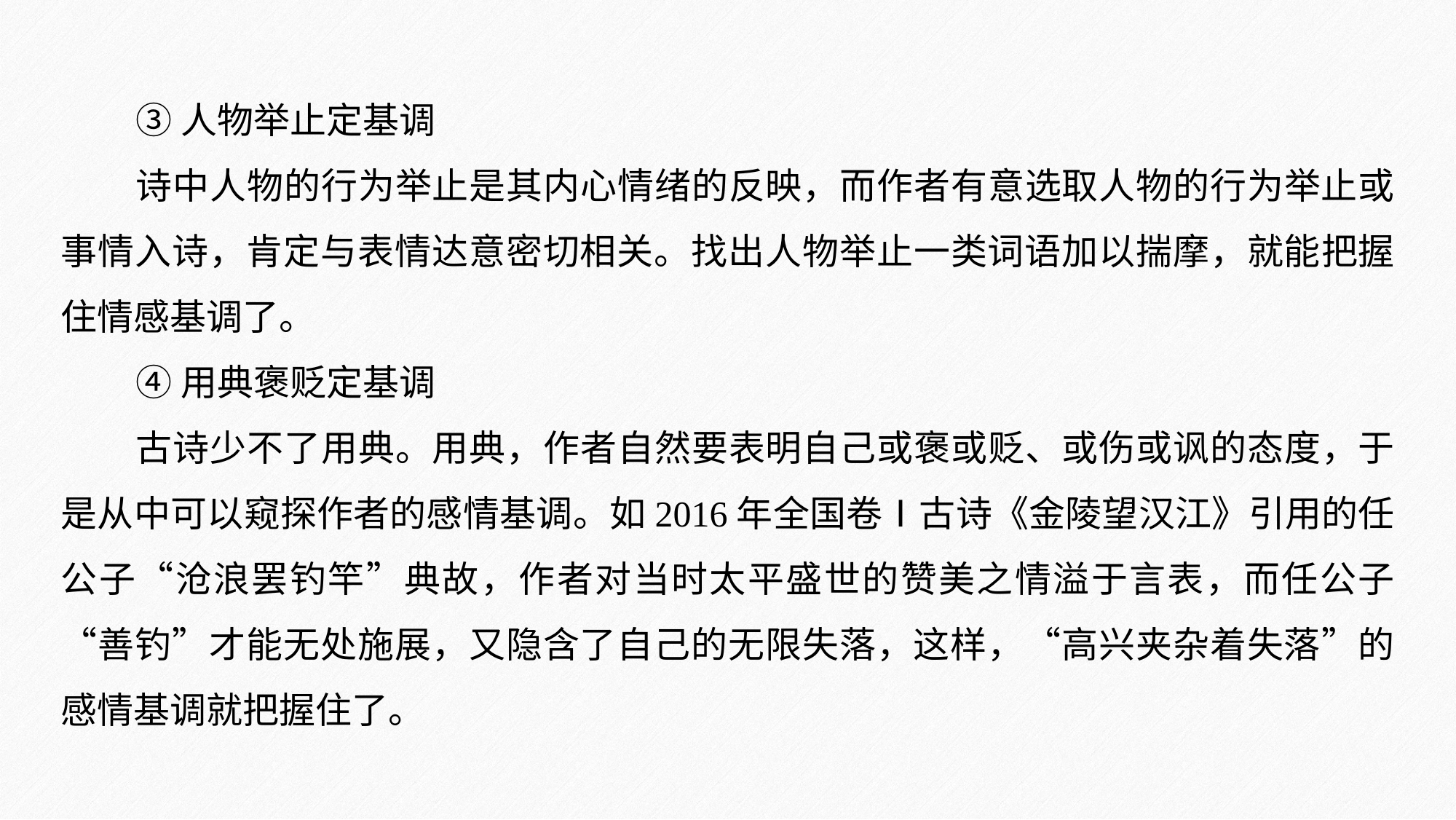

③人物举止定基调
诗中人物的行为举止是其内心情绪的反映，而作者有意选取人物的行为举止或事情入诗，肯定与表情达意密切相关。找出人物举止一类词语加以揣摩，就能把握住情感基调了。
④用典褒贬定基调
古诗少不了用典。用典，作者自然要表明自己或褒或贬、或伤或讽的态度，于是从中可以窥探作者的感情基调。如2016年全国卷Ⅰ古诗《金陵望汉江》引用的任公子“沧浪罢钓竿”典故，作者对当时太平盛世的赞美之情溢于言表，而任公子“善钓”才能无处施展，又隐含了自己的无限失落，这样，“高兴夹杂着失落”的感情基调就把握住了。